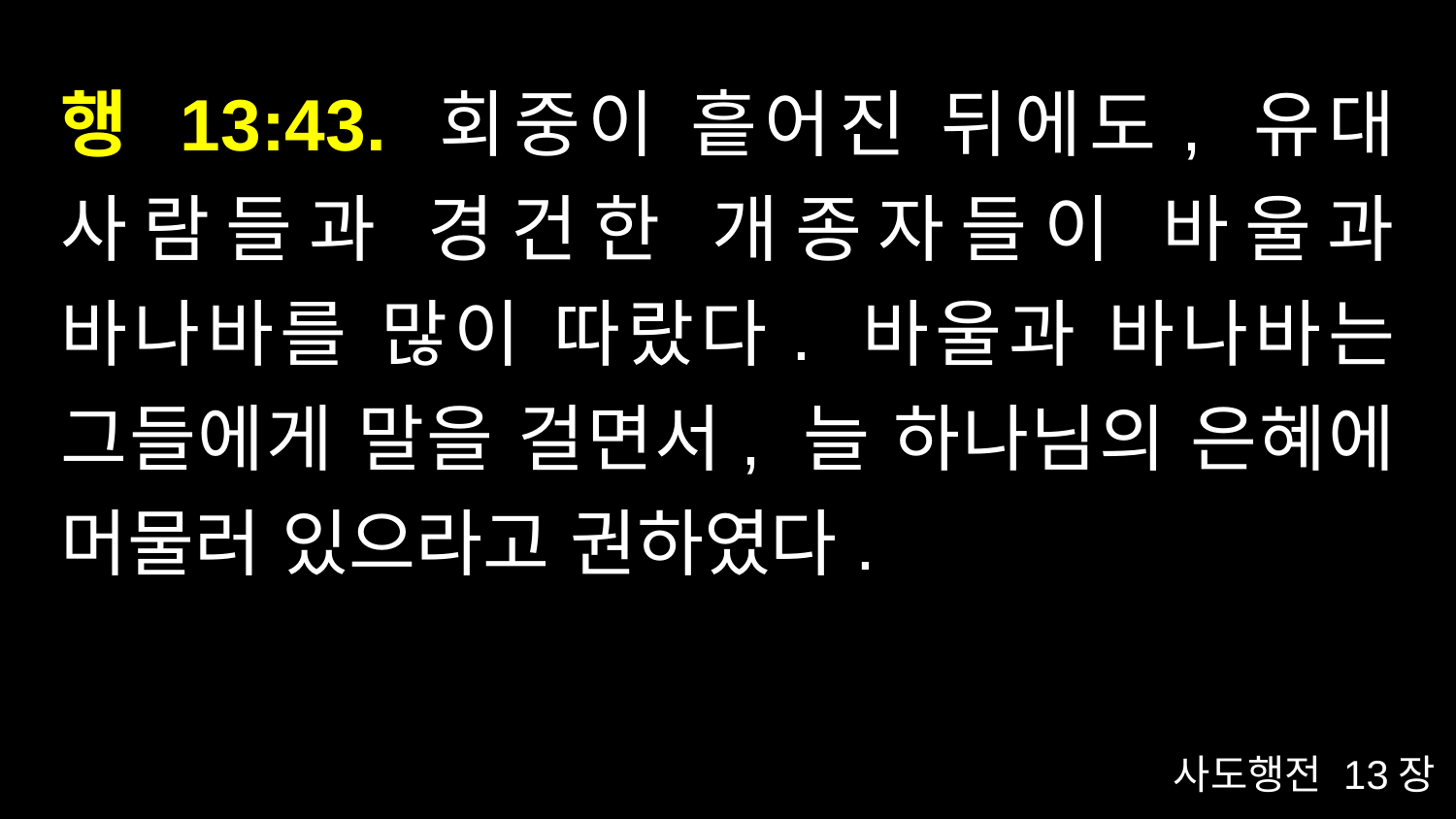

# 행 13:43. 회중이 흩어진 뒤에도, 유대 사람들과 경건한 개종자들이 바울과 바나바를 많이 따랐다. 바울과 바나바는 그들에게 말을 걸면서, 늘 하나님의 은혜에 머물러 있으라고 권하였다.
사도행전 13장